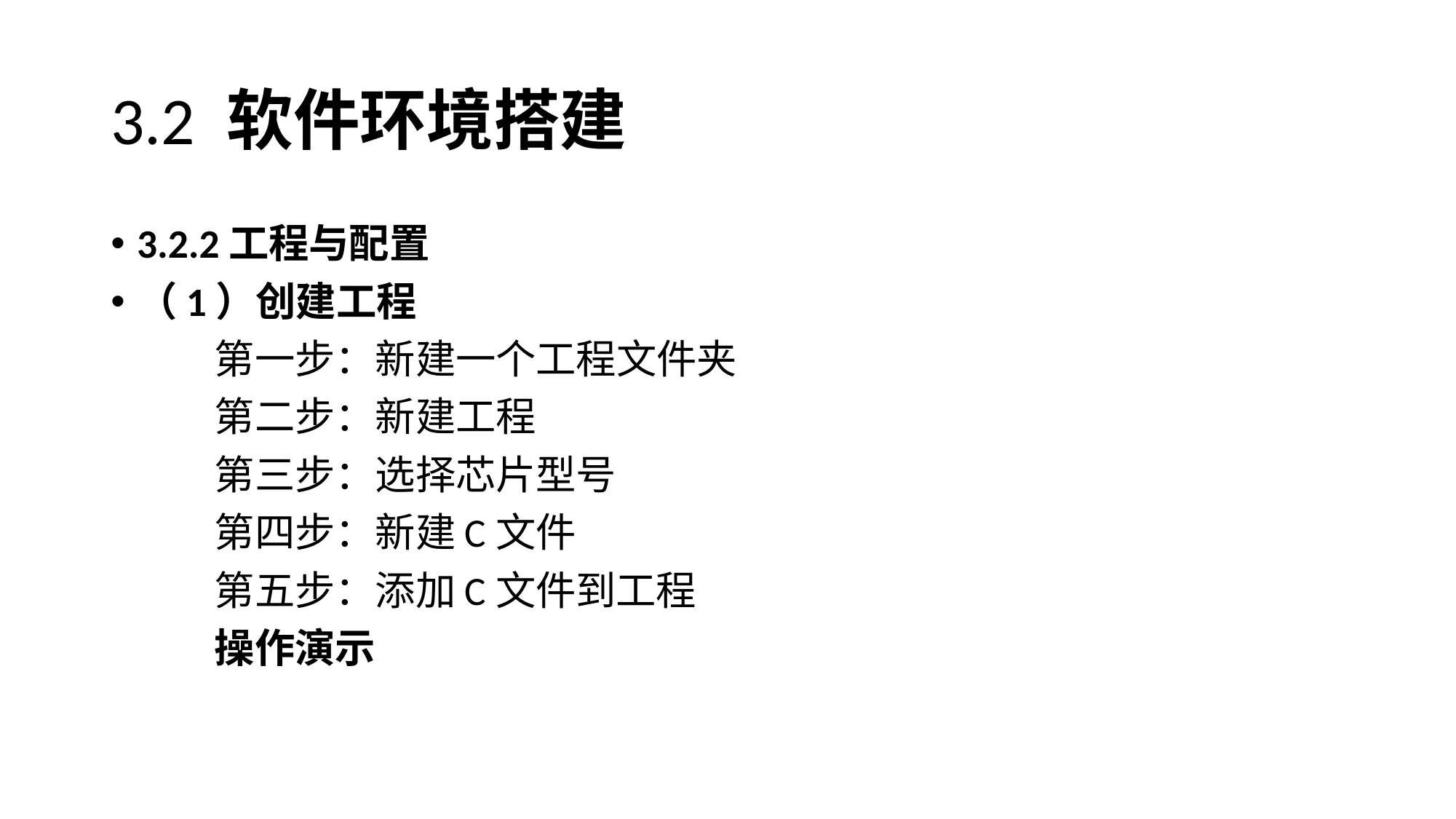

# 3.2 软件环境搭建
3.2.2工程与配置
（1）创建工程
	第一步：新建一个工程文件夹
	第二步：新建工程
	第三步：选择芯片型号
	第四步：新建C文件
	第五步：添加C文件到工程
	操作演示